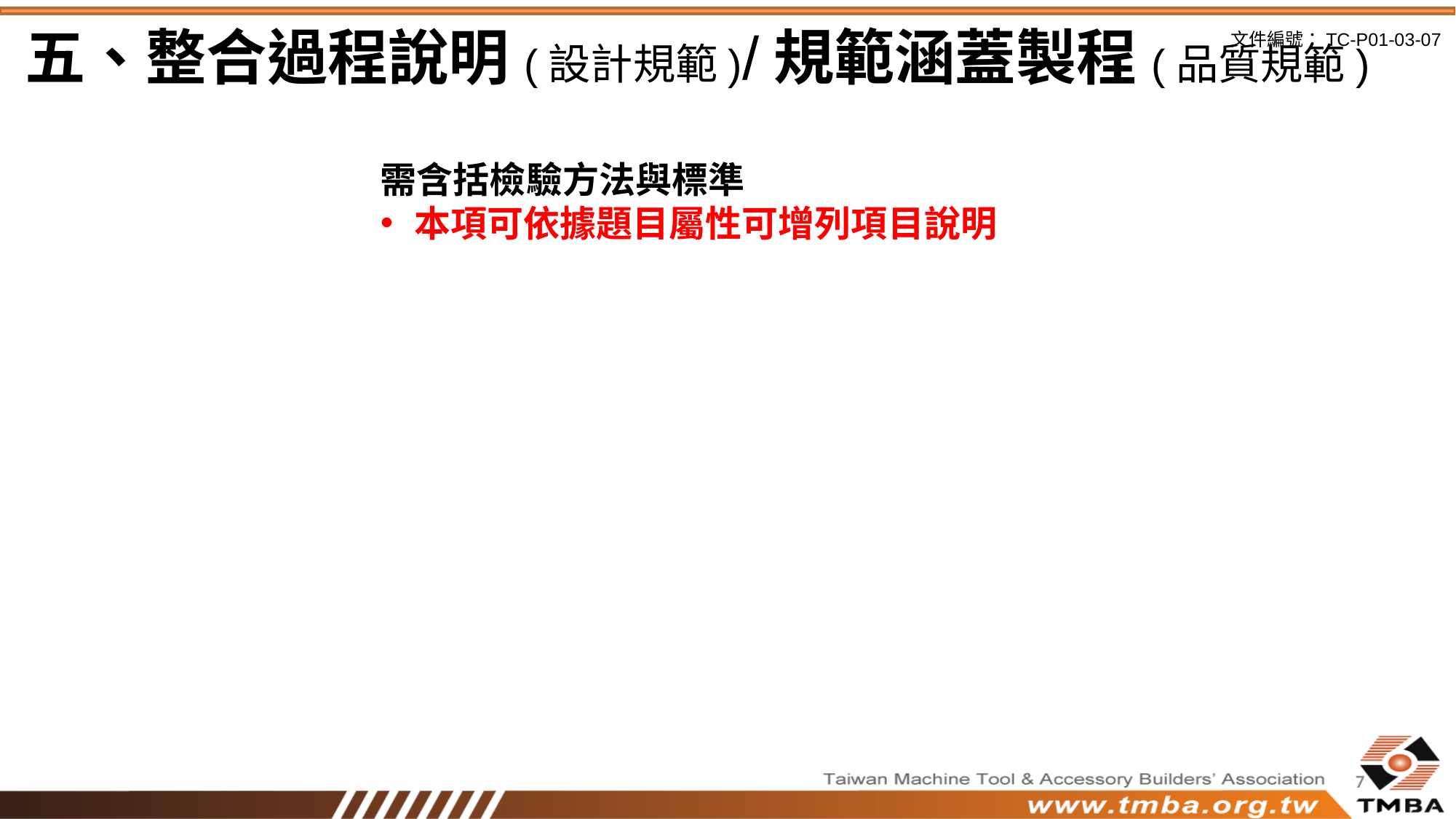

五、整合過程說明(設計規範)/規範涵蓋製程(品質規範)
需含括檢驗方法與標準
本項可依據題目屬性可增列項目說明
7